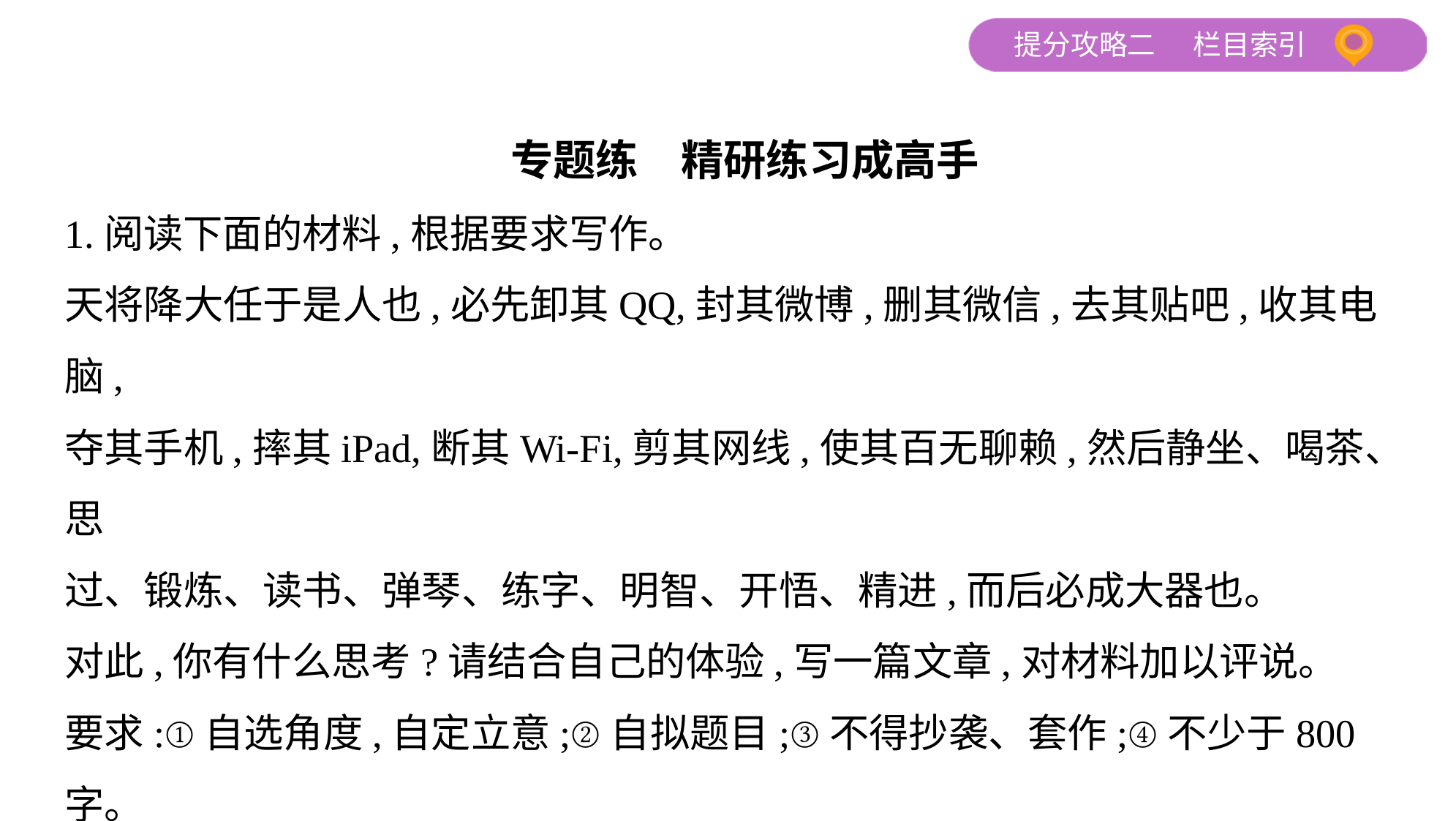

专题练　精研练习成高手
1.阅读下面的材料,根据要求写作。
天将降大任于是人也,必先卸其QQ,封其微博,删其微信,去其贴吧,收其电脑,
夺其手机,摔其iPad,断其Wi-Fi,剪其网线,使其百无聊赖,然后静坐、喝茶、思
过、锻炼、读书、弹琴、练字、明智、开悟、精进,而后必成大器也。
对此,你有什么思考?请结合自己的体验,写一篇文章,对材料加以评说。
要求:①自选角度,自定立意;②自拟题目;③不得抄袭、套作;④不少于800
字。